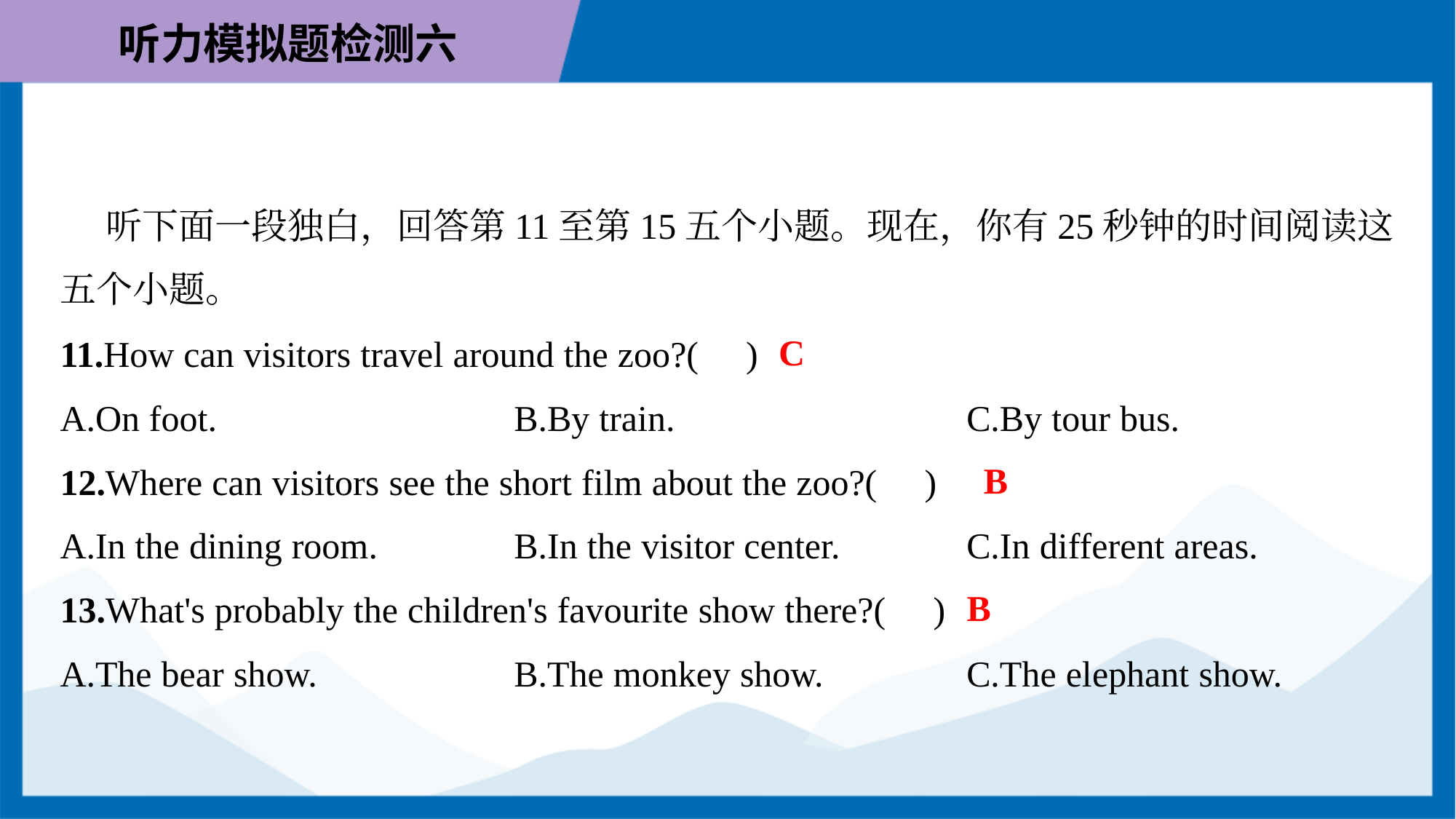

听下面一段独白，回答第11至第15五个小题。现在，你有25秒钟的时间阅读这
五个小题。
C
11.How can visitors travel around the zoo?(     )
A.On foot.	B.By train.	C.By tour bus.
B
12.Where can visitors see the short film about the zoo?(     )
A.In the dining room.	B.In the visitor center.	C.In different areas.
B
13.What's probably the children's favourite show there?(     )
A.The bear show.	B.The monkey show.	C.The elephant show.